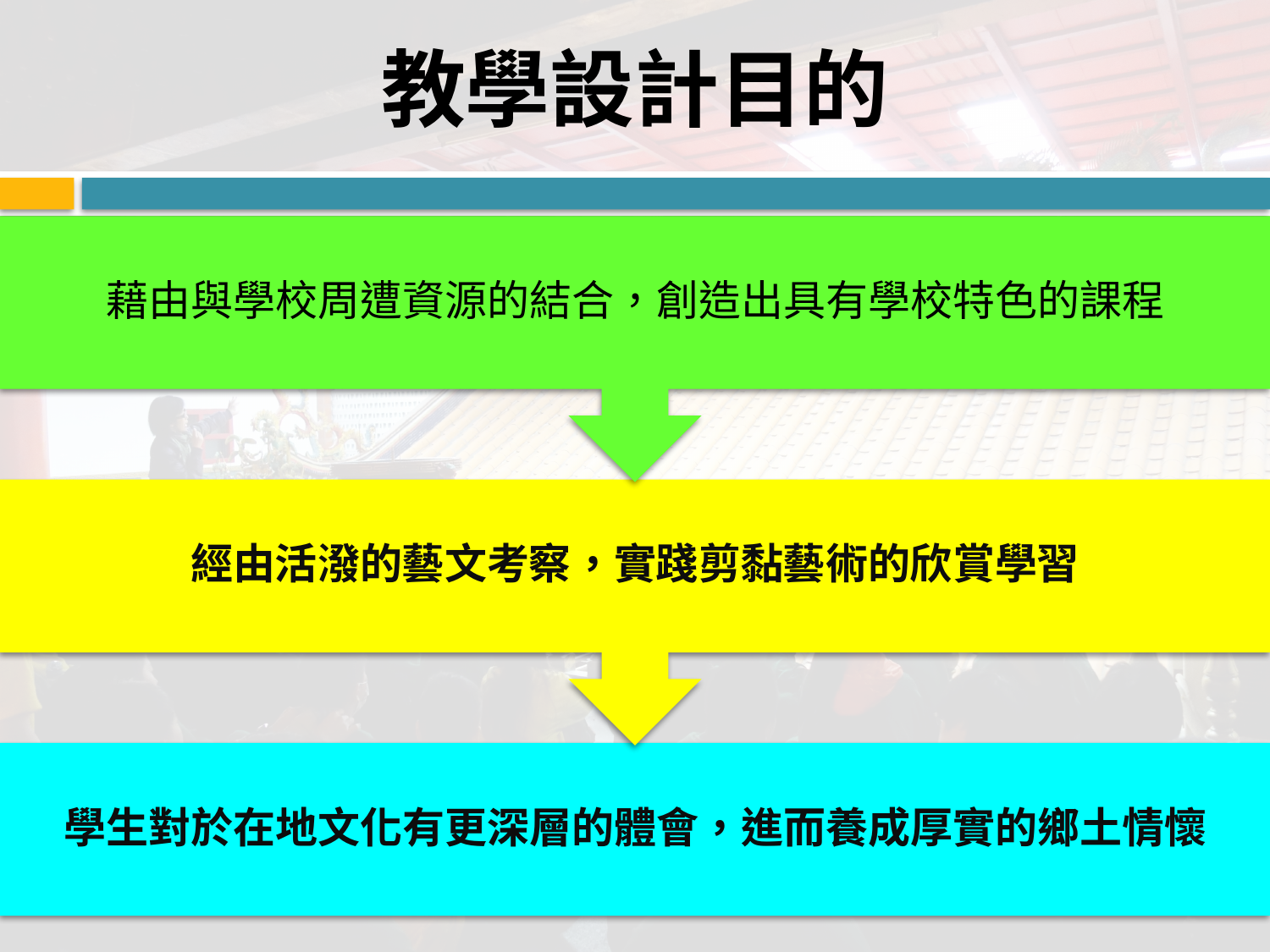

# 教學設計目的
學生對於在地文化有更深層的體會，進而養成厚實的鄉土情懷
經由活潑的藝文考察，實踐剪黏藝術的欣賞學習
藉由與學校周遭資源的結合，創造出具有學校特色的課程